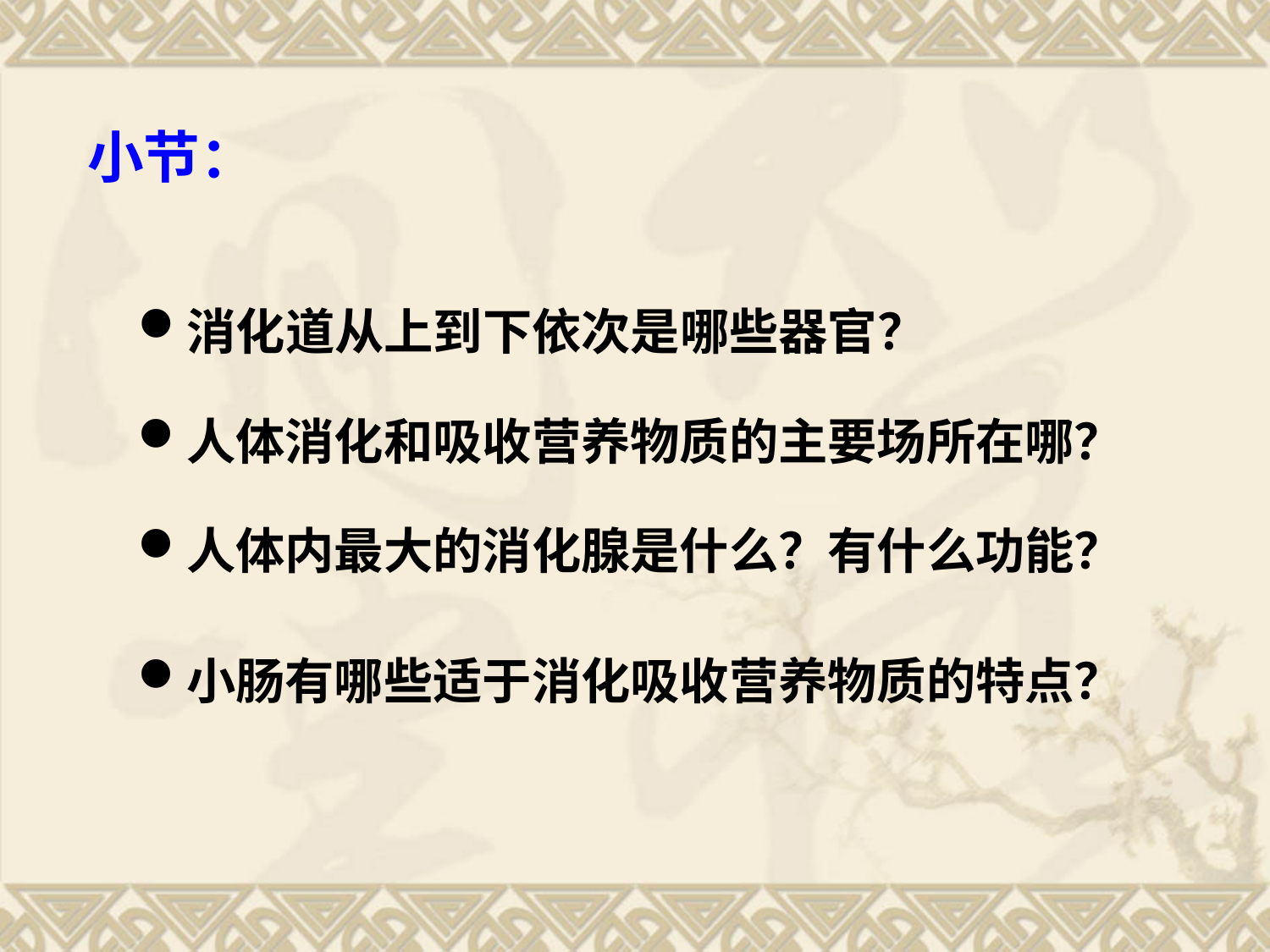

小节：
消化道从上到下依次是哪些器官？
人体消化和吸收营养物质的主要场所在哪？
人体内最大的消化腺是什么？有什么功能？
小肠有哪些适于消化吸收营养物质的特点？